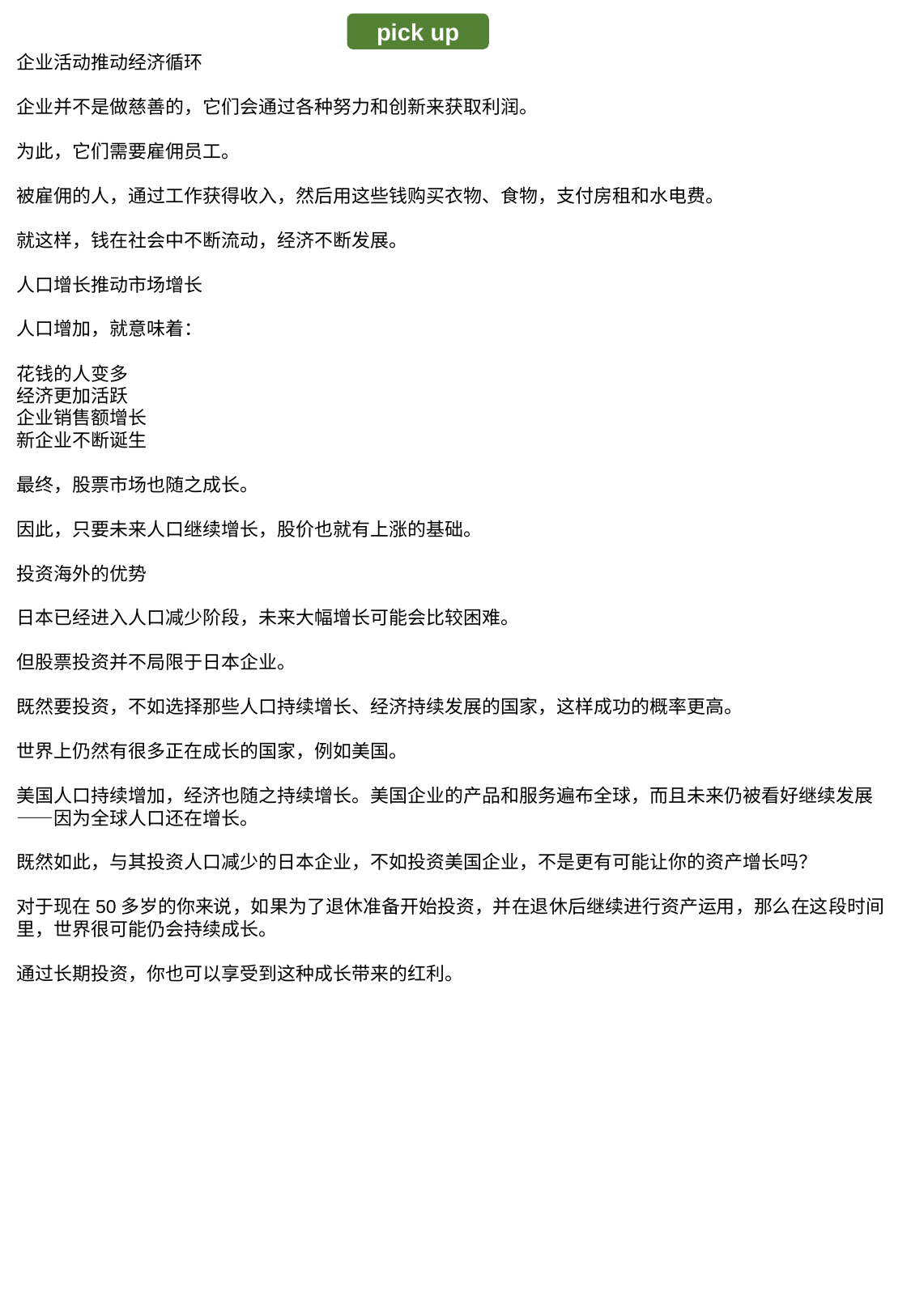

pick up
企业活动推动经济循环

企业并不是做慈善的，它们会通过各种努力和创新来获取利润。

为此，它们需要雇佣员工。

被雇佣的人，通过工作获得收入，然后用这些钱购买衣物、食物，支付房租和水电费。

就这样，钱在社会中不断流动，经济不断发展。

人口增长推动市场增长

人口增加，就意味着：

花钱的人变多
经济更加活跃
企业销售额增长
新企业不断诞生

最终，股票市场也随之成长。

因此，只要未来人口继续增长，股价也就有上涨的基础。

投资海外的优势

日本已经进入人口减少阶段，未来大幅增长可能会比较困难。

但股票投资并不局限于日本企业。

既然要投资，不如选择那些人口持续增长、经济持续发展的国家，这样成功的概率更高。

世界上仍然有很多正在成长的国家，例如美国。

美国人口持续增加，经济也随之持续增长。美国企业的产品和服务遍布全球，而且未来仍被看好继续发展——因为全球人口还在增长。

既然如此，与其投资人口减少的日本企业，不如投资美国企业，不是更有可能让你的资产增长吗？

对于现在50多岁的你来说，如果为了退休准备开始投资，并在退休后继续进行资产运用，那么在这段时间里，世界很可能仍会持续成长。

通过长期投资，你也可以享受到这种成长带来的红利。